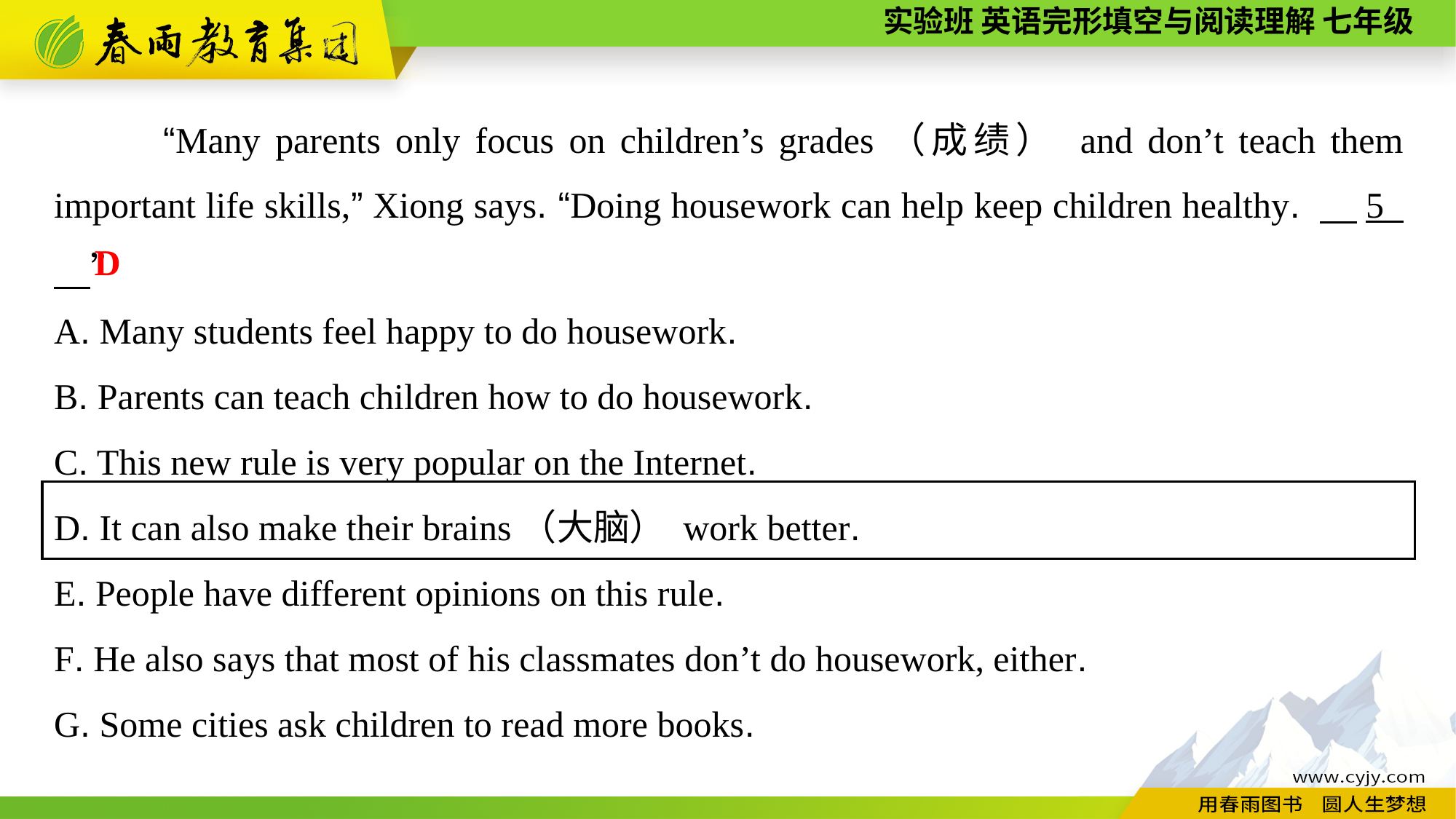

“Many parents only focus on children’s grades（成绩） and don’t teach them important life skills,” Xiong says. “Doing housework can help keep children healthy. 　5   　”
D
A. Many students feel happy to do housework.
B. Parents can teach children how to do housework.
C. This new rule is very popular on the Internet.
D. It can also make their brains（大脑） work better.
E. People have different opinions on this rule.
F. He also says that most of his classmates don’t do housework, either.
G. Some cities ask children to read more books.